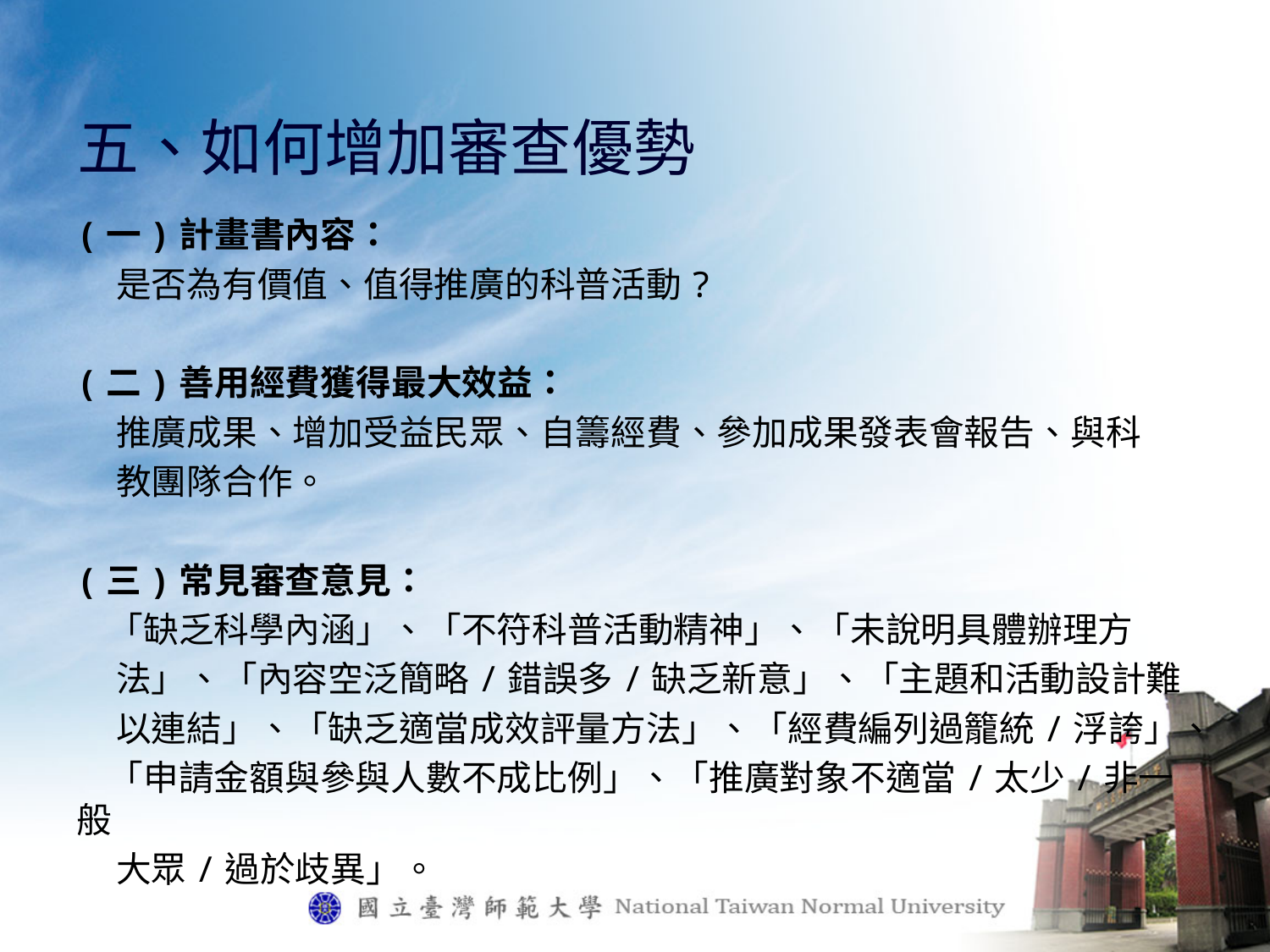

# 五、如何增加審查優勢
(一)計畫書內容：
    是否為有價值、值得推廣的科普活動?

(二)善用經費獲得最大效益：
    推廣成果、增加受益民眾、自籌經費、參加成果發表會報告、與科
    教團隊合作。

(三)常見審查意見：
   「缺乏科學內涵」、「不符科普活動精神」、「未說明具體辦理方
    法」、「內容空泛簡略/錯誤多/缺乏新意」、「主題和活動設計難
    以連結」、「缺乏適當成效評量方法」、「經費編列過籠統/浮誇」、
   「申請金額與參與人數不成比例」、「推廣對象不適當/太少/非一般
    大眾/過於歧異」。